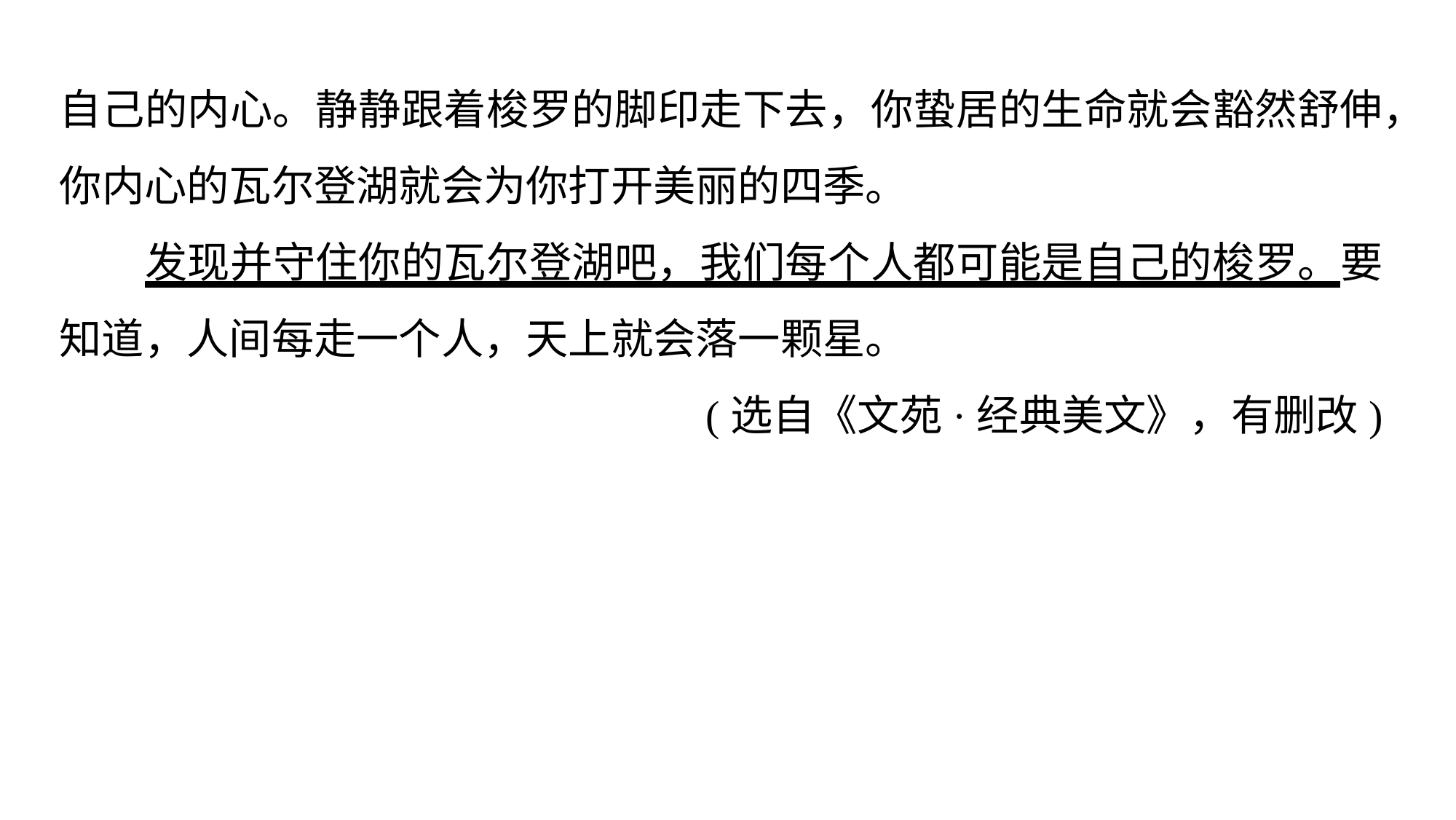

自己的内心。静静跟着梭罗的脚印走下去，你蛰居的生命就会豁然舒伸，你内心的瓦尔登湖就会为你打开美丽的四季。
发现并守住你的瓦尔登湖吧，我们每个人都可能是自己的梭罗。要知道，人间每走一个人，天上就会落一颗星。
(选自《文苑·经典美文》，有删改)